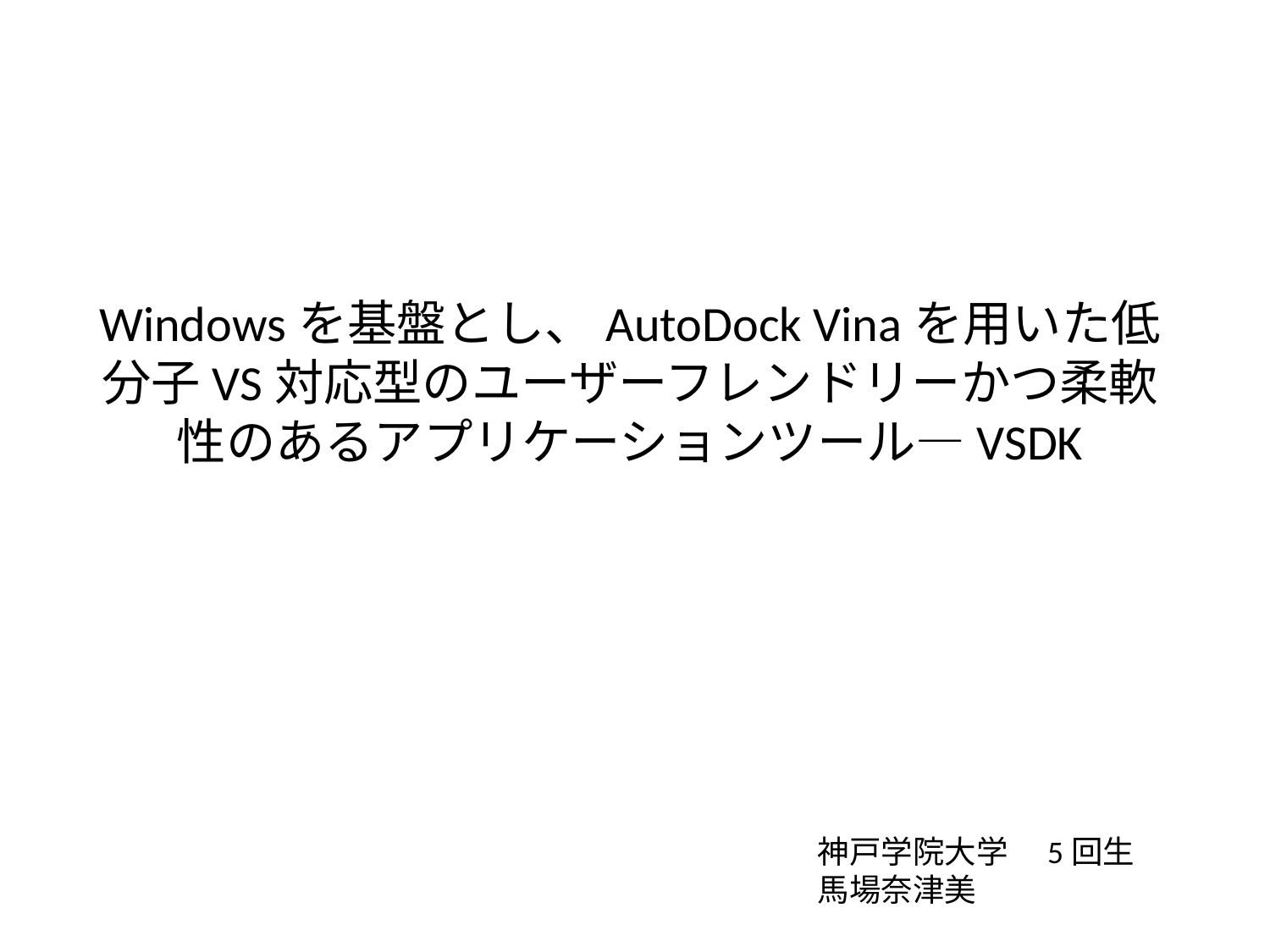

Windowsを基盤とし、AutoDock Vinaを用いた低分子VS対応型のユーザーフレンドリーかつ柔軟性のあるアプリケーションツール—VSDK
神戸学院大学　5回生
馬場奈津美